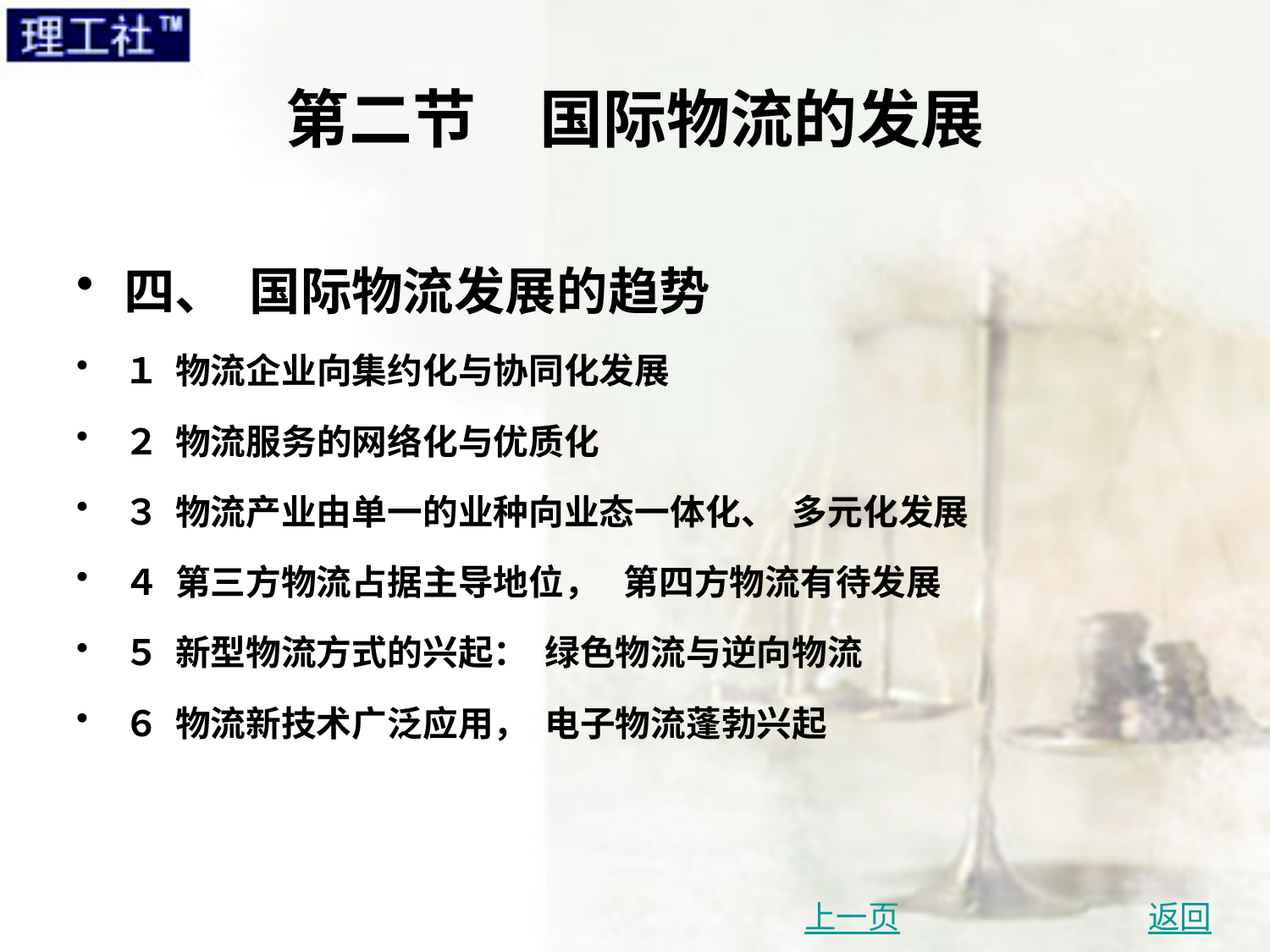

# 第二节　国际物流的发展
四、  国际物流发展的趋势
１  物流企业向集约化与协同化发展
２  物流服务的网络化与优质化
３  物流产业由单一的业种向业态一体化、  多元化发展
４  第三方物流占据主导地位，   第四方物流有待发展
５  新型物流方式的兴起：  绿色物流与逆向物流
６  物流新技术广泛应用，  电子物流蓬勃兴起

上一页
返回